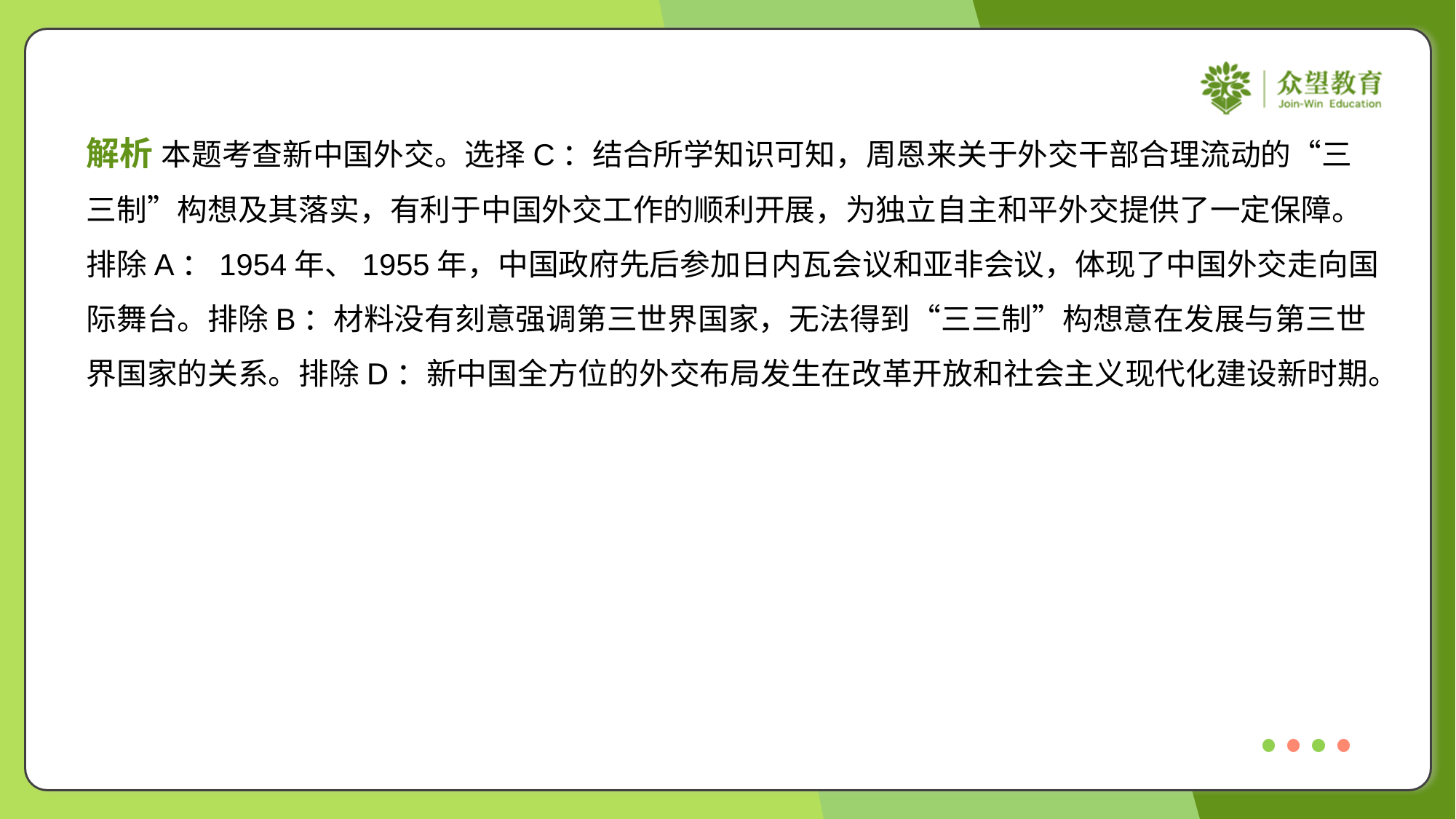

解析 本题考查新中国外交。选择C：结合所学知识可知，周恩来关于外交干部合理流动的“三
三制”构想及其落实，有利于中国外交工作的顺利开展，为独立自主和平外交提供了一定保障。
排除A：1954年、1955年，中国政府先后参加日内瓦会议和亚非会议，体现了中国外交走向国
际舞台。排除B：材料没有刻意强调第三世界国家，无法得到“三三制”构想意在发展与第三世
界国家的关系。排除D：新中国全方位的外交布局发生在改革开放和社会主义现代化建设新时期。